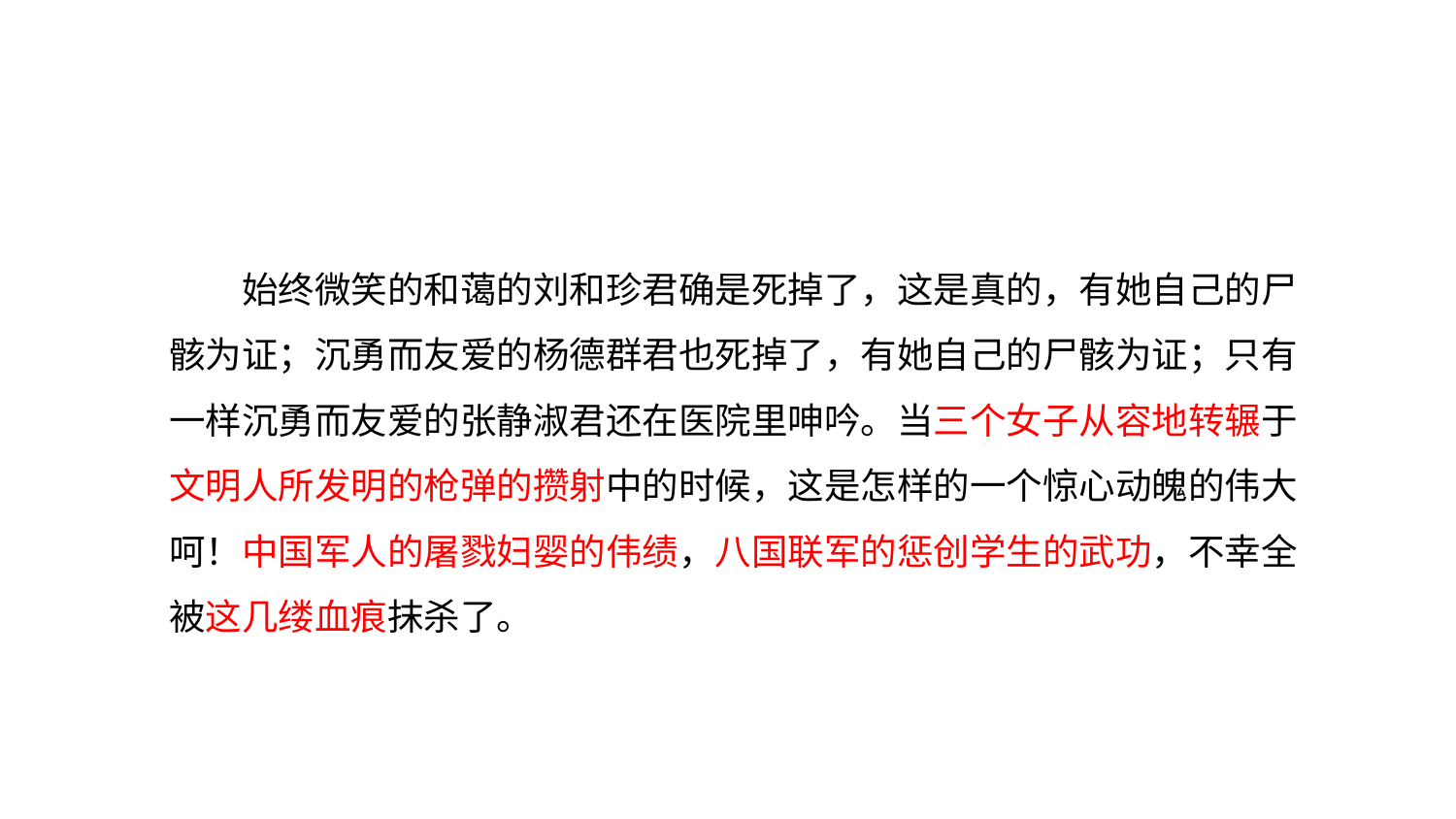

始终微笑的和蔼的刘和珍君确是死掉了，这是真的，有她自己的尸骸为证；沉勇而友爱的杨德群君也死掉了，有她自己的尸骸为证；只有一样沉勇而友爱的张静淑君还在医院里呻吟。当三个女子从容地转辗于文明人所发明的枪弹的攒射中的时候，这是怎样的一个惊心动魄的伟大呵！中国军人的屠戮妇婴的伟绩，八国联军的惩创学生的武功，不幸全被这几缕血痕抹杀了。